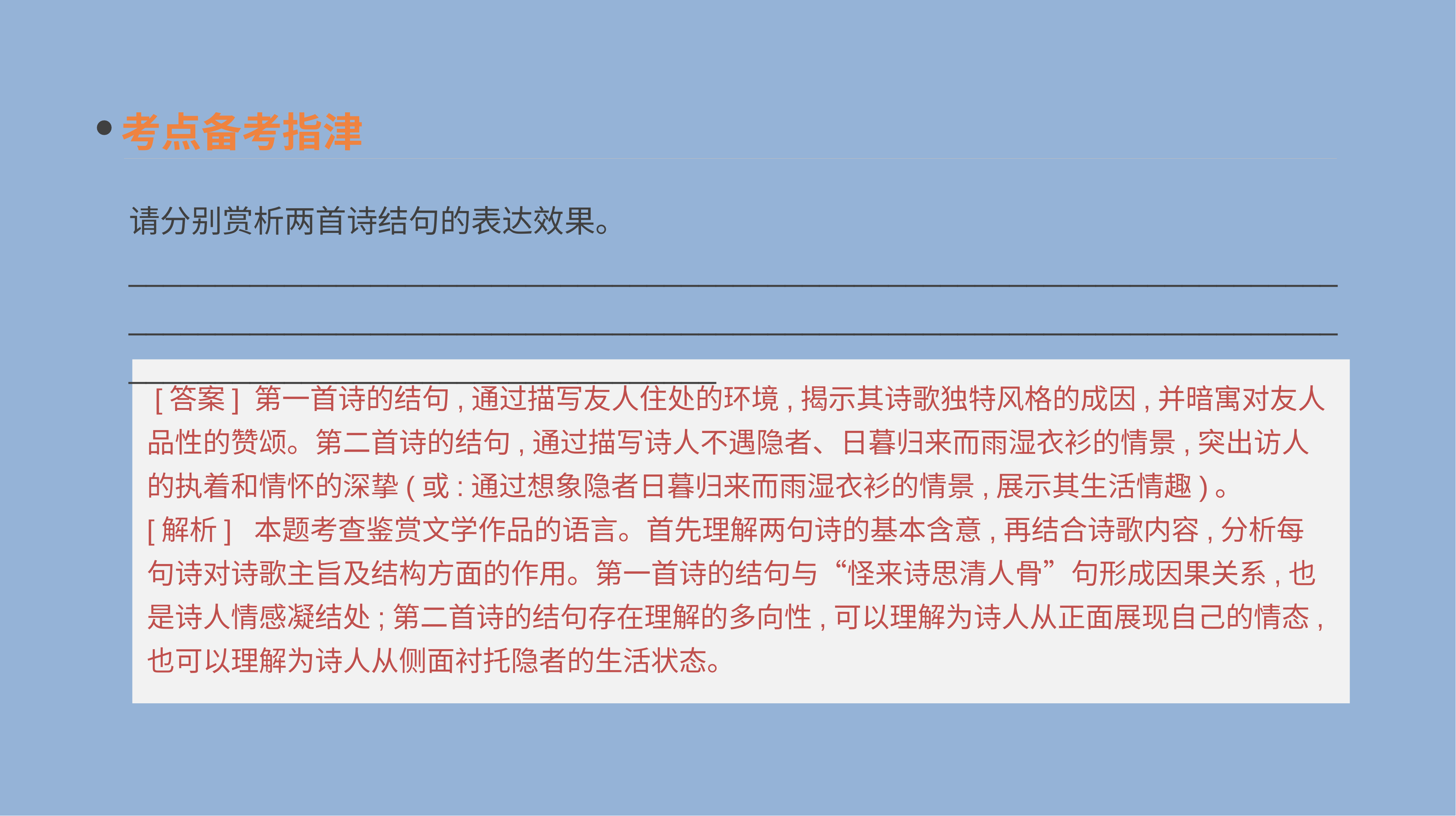

考点备考指津

请分别赏析两首诗结句的表达效果。
______________________________________________________________________________________________________________________________________________________________________________

 [答案] 第一首诗的结句,通过描写友人住处的环境,揭示其诗歌独特风格的成因,并暗寓对友人品性的赞颂。第二首诗的结句,通过描写诗人不遇隐者、日暮归来而雨湿衣衫的情景,突出访人的执着和情怀的深挚(或:通过想象隐者日暮归来而雨湿衣衫的情景,展示其生活情趣)。
[解析]  本题考查鉴赏文学作品的语言。首先理解两句诗的基本含意,再结合诗歌内容,分析每句诗对诗歌主旨及结构方面的作用。第一首诗的结句与“怪来诗思清人骨”句形成因果关系,也是诗人情感凝结处;第二首诗的结句存在理解的多向性,可以理解为诗人从正面展现自己的情态,也可以理解为诗人从侧面衬托隐者的生活状态。